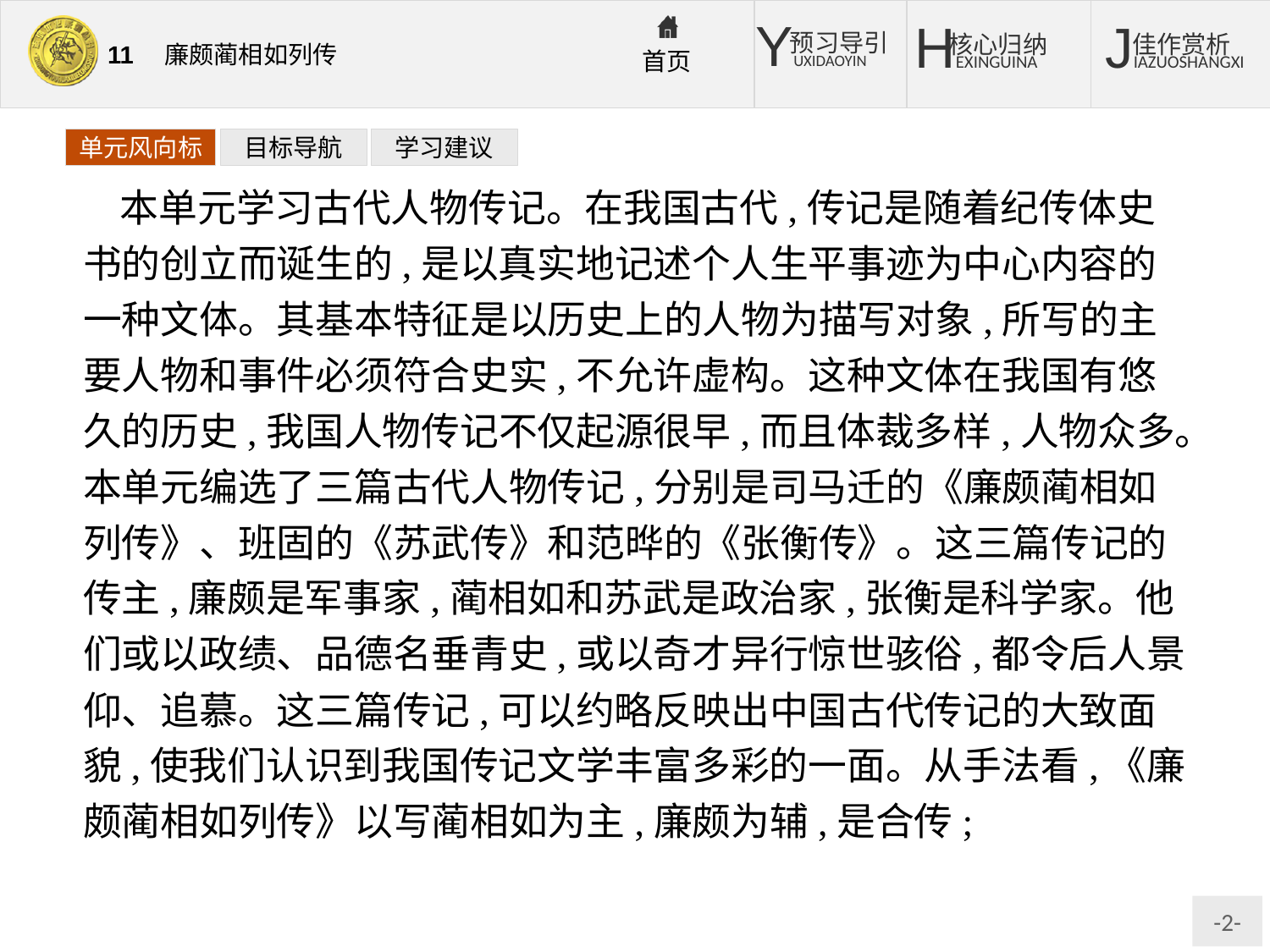

单元风向标
目标导航
学习建议
本单元学习古代人物传记。在我国古代,传记是随着纪传体史书的创立而诞生的,是以真实地记述个人生平事迹为中心内容的一种文体。其基本特征是以历史上的人物为描写对象,所写的主要人物和事件必须符合史实,不允许虚构。这种文体在我国有悠久的历史,我国人物传记不仅起源很早,而且体裁多样,人物众多。本单元编选了三篇古代人物传记,分别是司马迁的《廉颇蔺相如列传》、班固的《苏武传》和范晔的《张衡传》。这三篇传记的传主,廉颇是军事家,蔺相如和苏武是政治家,张衡是科学家。他们或以政绩、品德名垂青史,或以奇才异行惊世骇俗,都令后人景仰、追慕。这三篇传记,可以约略反映出中国古代传记的大致面貌,使我们认识到我国传记文学丰富多彩的一面。从手法看,《廉颇蔺相如列传》以写蔺相如为主,廉颇为辅,是合传;